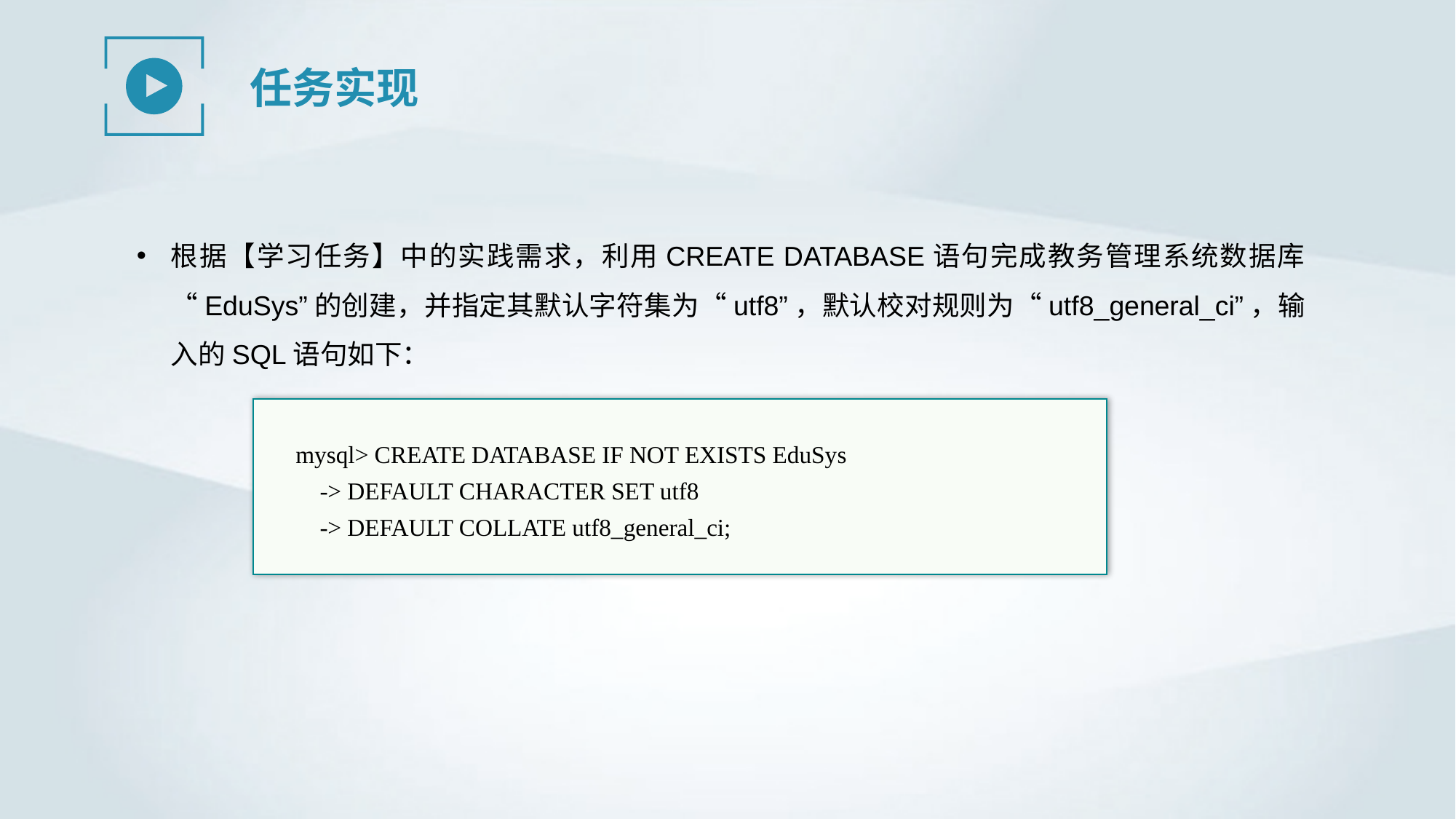

任务实现
根据【学习任务】中的实践需求，利用CREATE DATABASE语句完成教务管理系统数据库“EduSys”的创建，并指定其默认字符集为“utf8”，默认校对规则为“utf8_general_ci”，输入的SQL语句如下：
mysql> CREATE DATABASE IF NOT EXISTS EduSys
    -> DEFAULT CHARACTER SET utf8
    -> DEFAULT COLLATE utf8_general_ci;